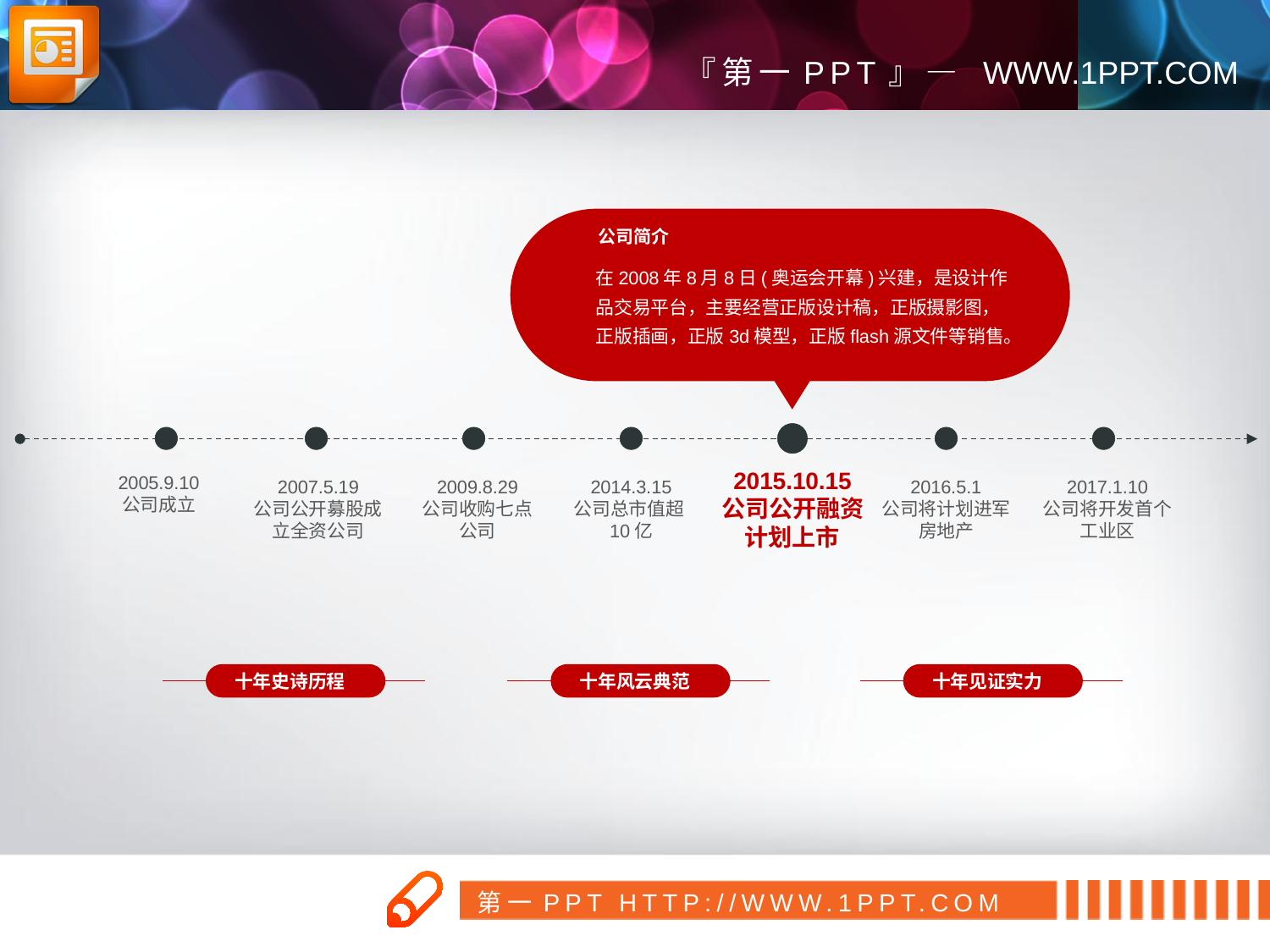

公司简介
在2008年8月8日(奥运会开幕)兴建，是设计作品交易平台，主要经营正版设计稿，正版摄影图，正版插画，正版3d模型，正版flash源文件等销售。

2005.9.10
公司成立
2007.5.19
公司公开募股成立全资公司
2009.8.29
公司收购七点公司
2014.3.15
公司总市值超10亿
2015.10.15
公司公开融资
计划上市
2016.5.1
公司将计划进军房地产
2017.1.10
公司将开发首个工业区

十年史诗历程
十年风云典范
十年见证实力